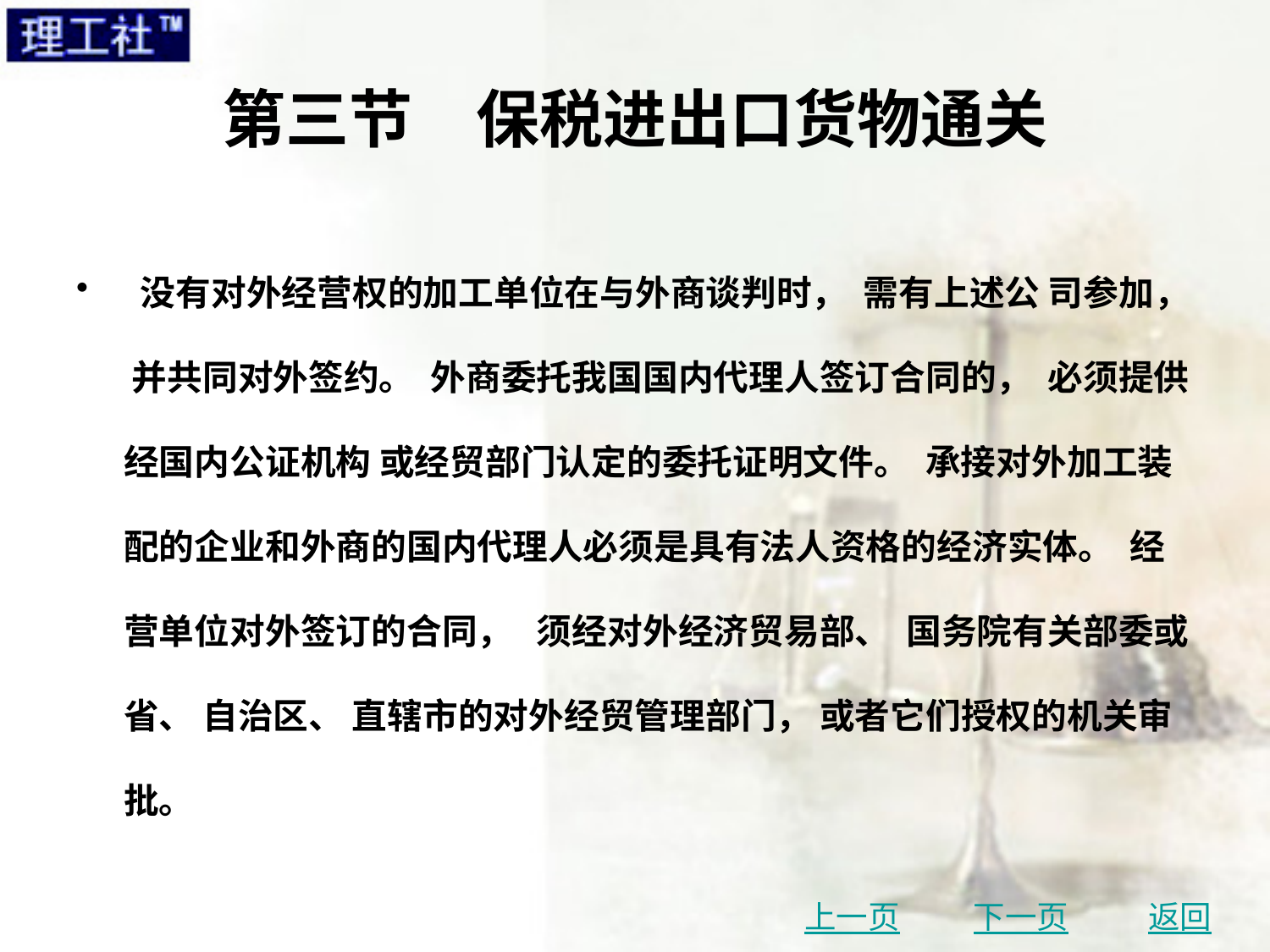

# 第三节　保税进出口货物通关
 没有对外经营权的加工单位在与外商谈判时，  需有上述公 司参加，  并共同对外签约。  外商委托我国国内代理人签订合同的，  必须提供经国内公证机构 或经贸部门认定的委托证明文件。  承接对外加工装配的企业和外商的国内代理人必须是具有法人资格的经济实体。  经营单位对外签订的合同，   须经对外经济贸易部、  国务院有关部委或省、 自治区、 直辖市的对外经贸管理部门， 或者它们授权的机关审批。
上一页
下一页
返回